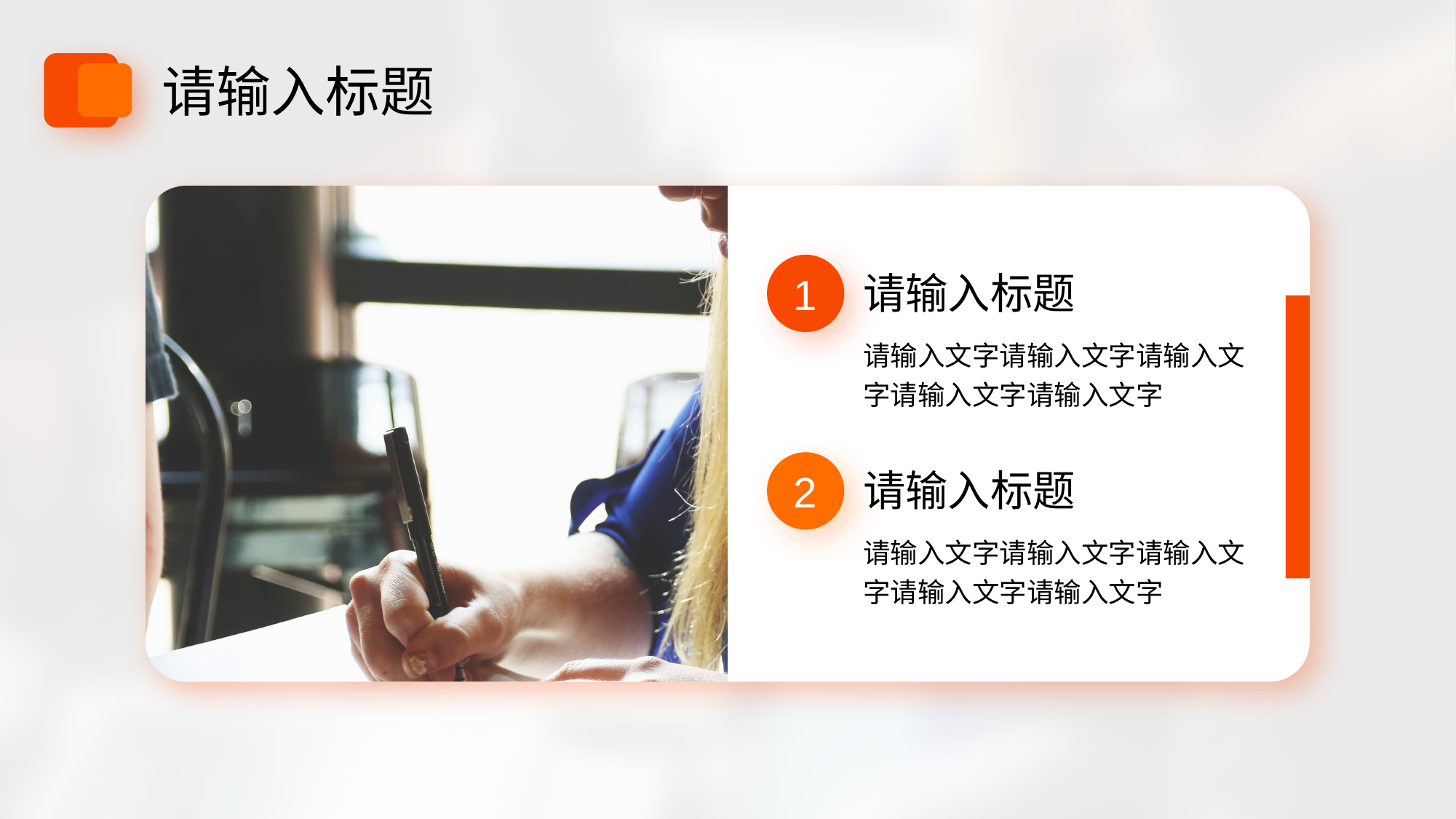

请输入标题

1
请输入标题
请输入文字请输入文字请输入文字请输入文字请输入文字
2
请输入标题
请输入文字请输入文字请输入文字请输入文字请输入文字